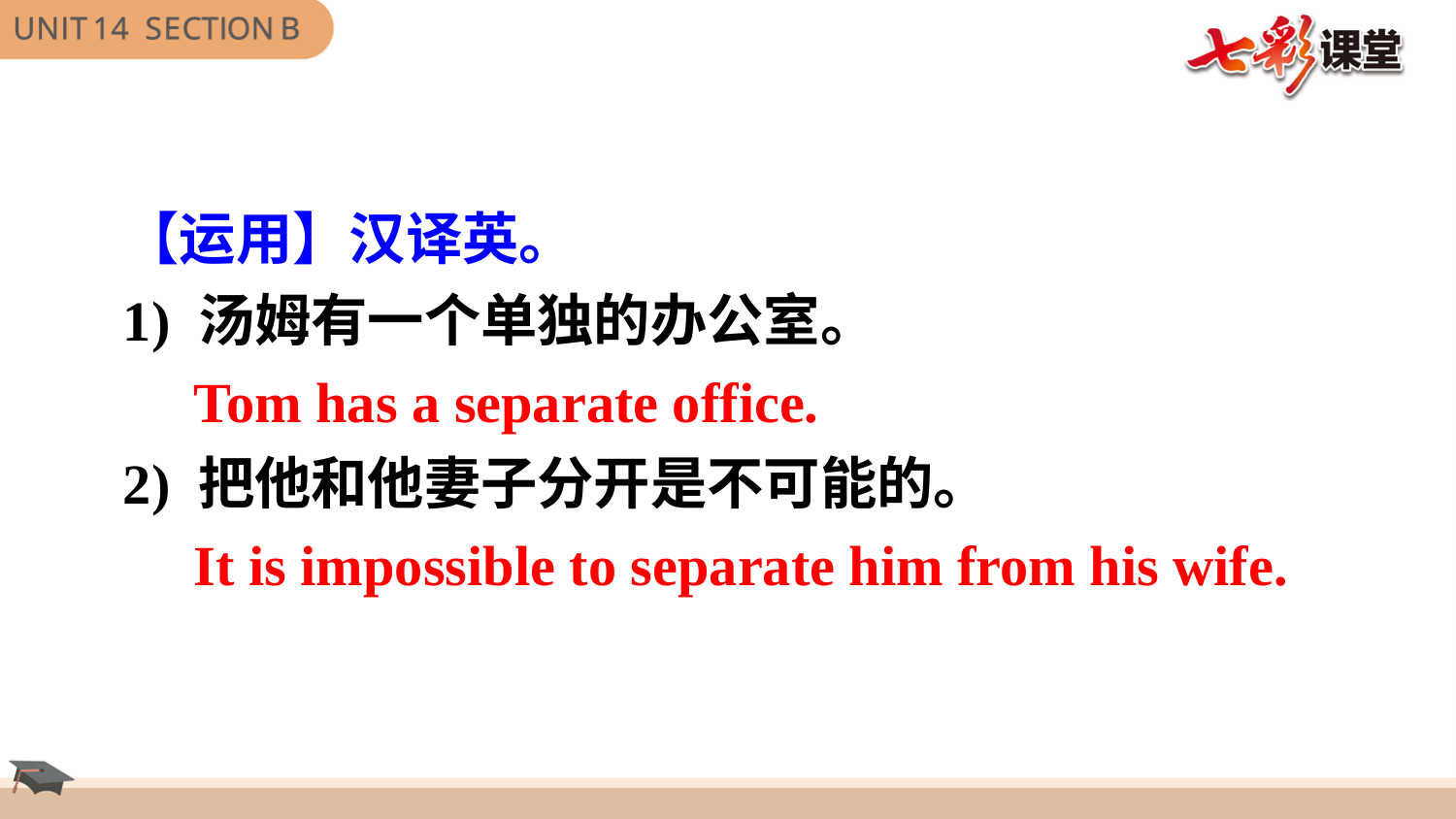

【运用】汉译英。
1) 汤姆有一个单独的办公室。
     Tom has a separate office.
2) 把他和他妻子分开是不可能的。
     It is impossible to separate him from his wife.